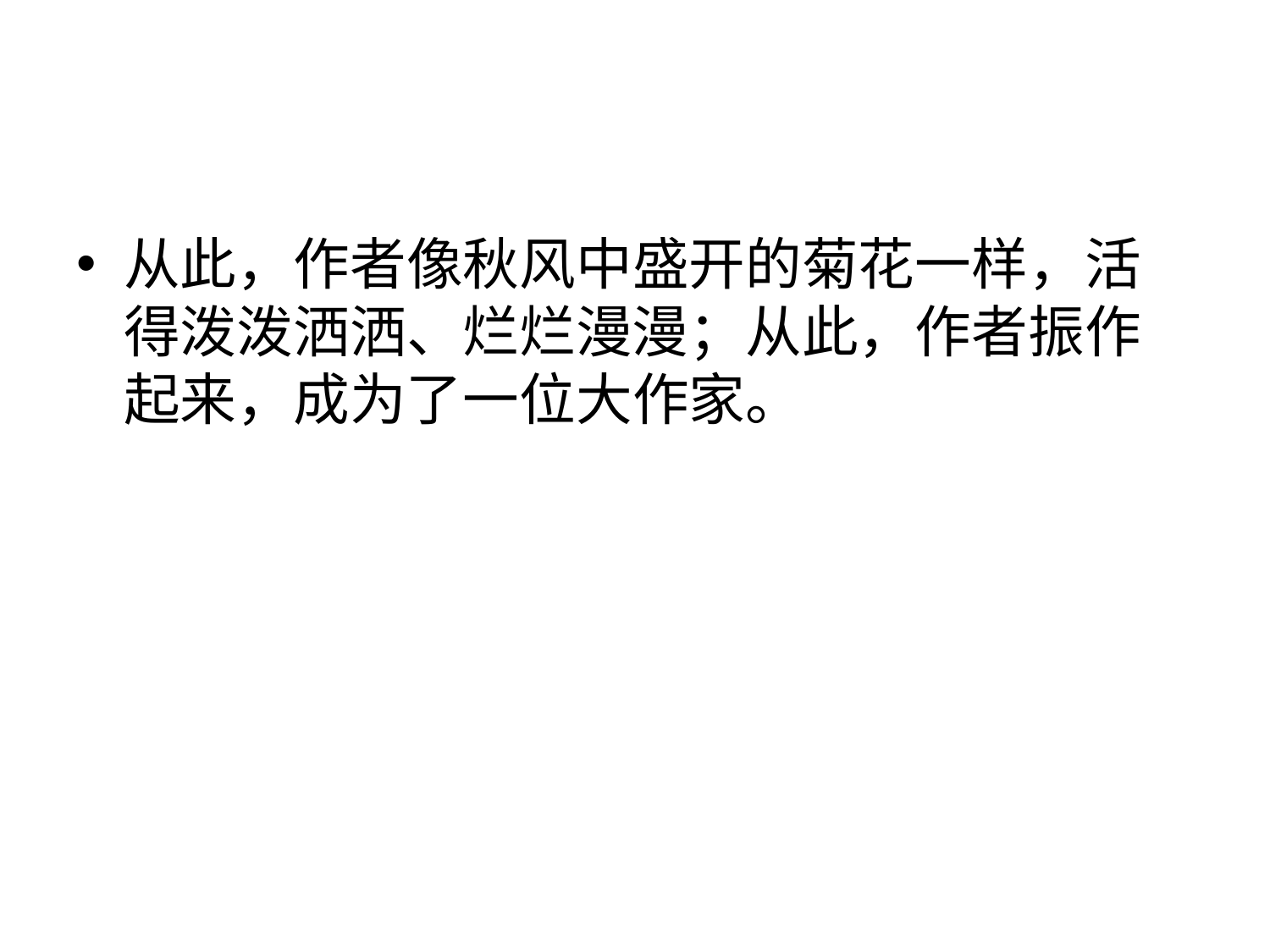

#
从此，作者像秋风中盛开的菊花一样，活得泼泼洒洒、烂烂漫漫；从此，作者振作起来，成为了一位大作家。